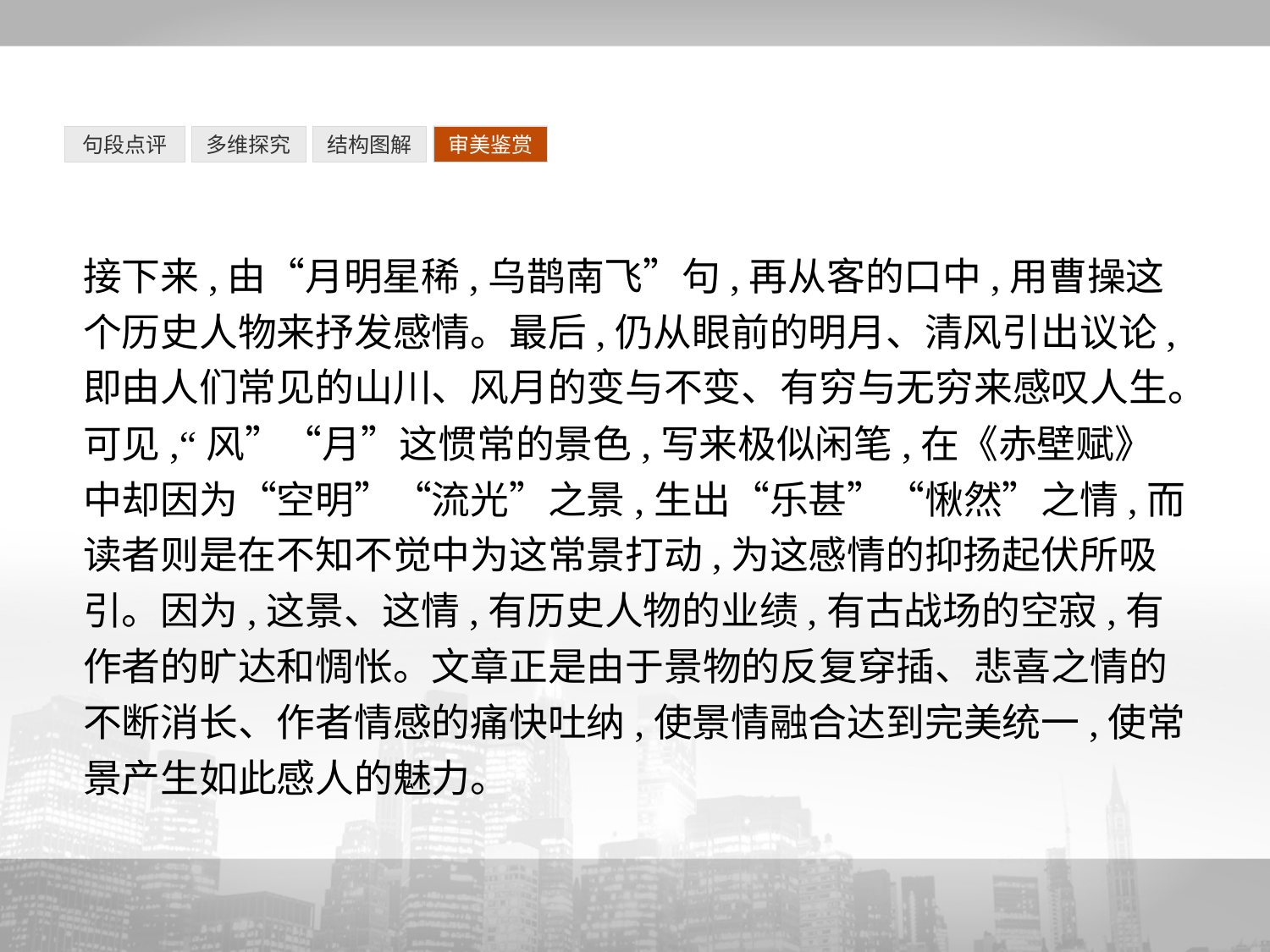

句段点评
多维探究
结构图解
审美鉴赏
接下来,由“月明星稀,乌鹊南飞”句,再从客的口中,用曹操这个历史人物来抒发感情。最后,仍从眼前的明月、清风引出议论,即由人们常见的山川、风月的变与不变、有穷与无穷来感叹人生。可见,“风”“月”这惯常的景色,写来极似闲笔,在《赤壁赋》中却因为“空明”“流光”之景,生出“乐甚”“愀然”之情,而读者则是在不知不觉中为这常景打动,为这感情的抑扬起伏所吸引。因为,这景、这情,有历史人物的业绩,有古战场的空寂,有作者的旷达和惆怅。文章正是由于景物的反复穿插、悲喜之情的不断消长、作者情感的痛快吐纳,使景情融合达到完美统一,使常景产生如此感人的魅力。